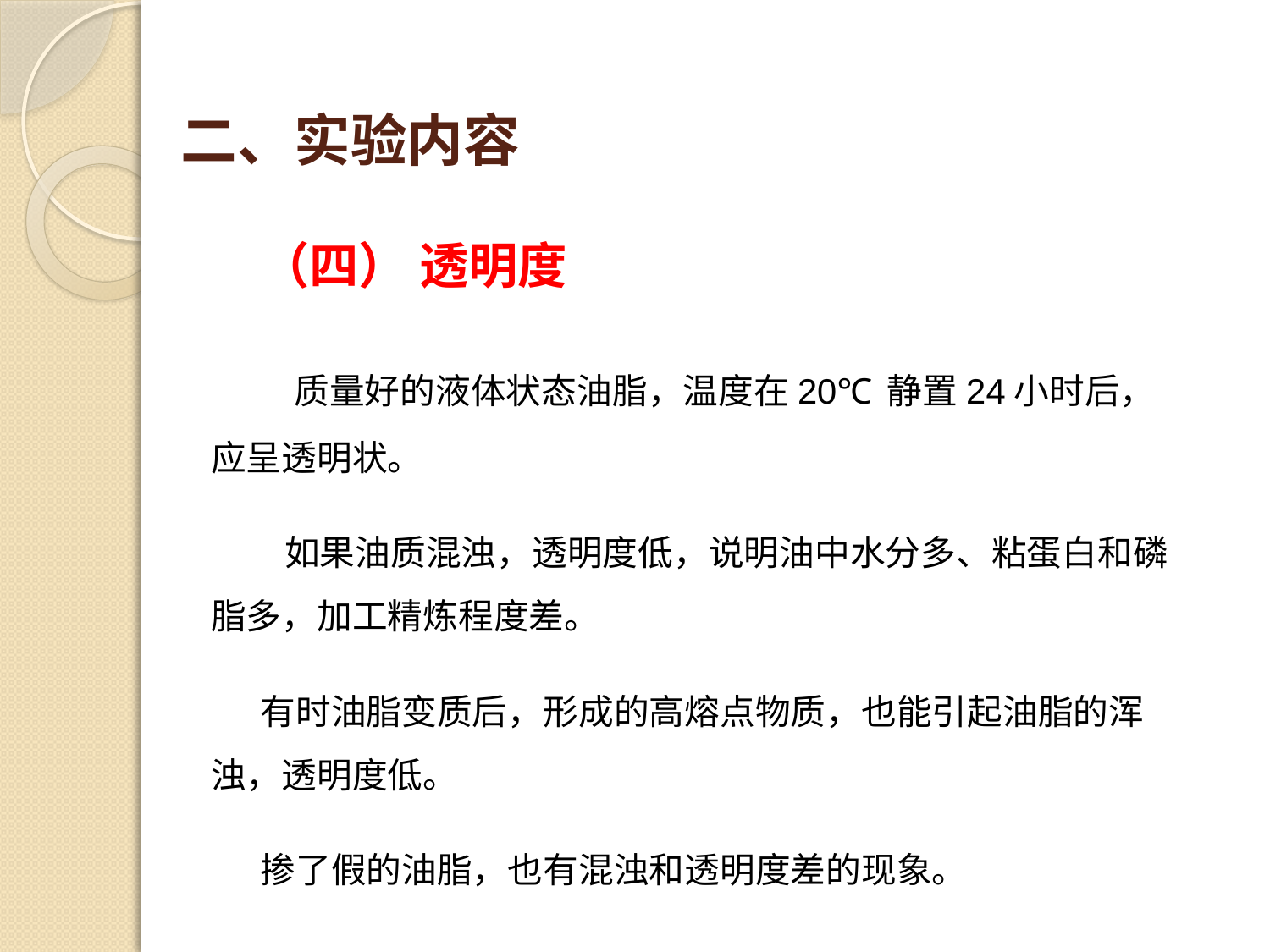

# 二、实验内容
（四） 透明度
  质量好的液体状态油脂，温度在20℃静置24小时后，应呈透明状。
  如果油质混浊，透明度低，说明油中水分多、粘蛋白和磷脂多，加工精炼程度差。
有时油脂变质后，形成的高熔点物质，也能引起油脂的浑浊，透明度低。
掺了假的油脂，也有混浊和透明度差的现象。